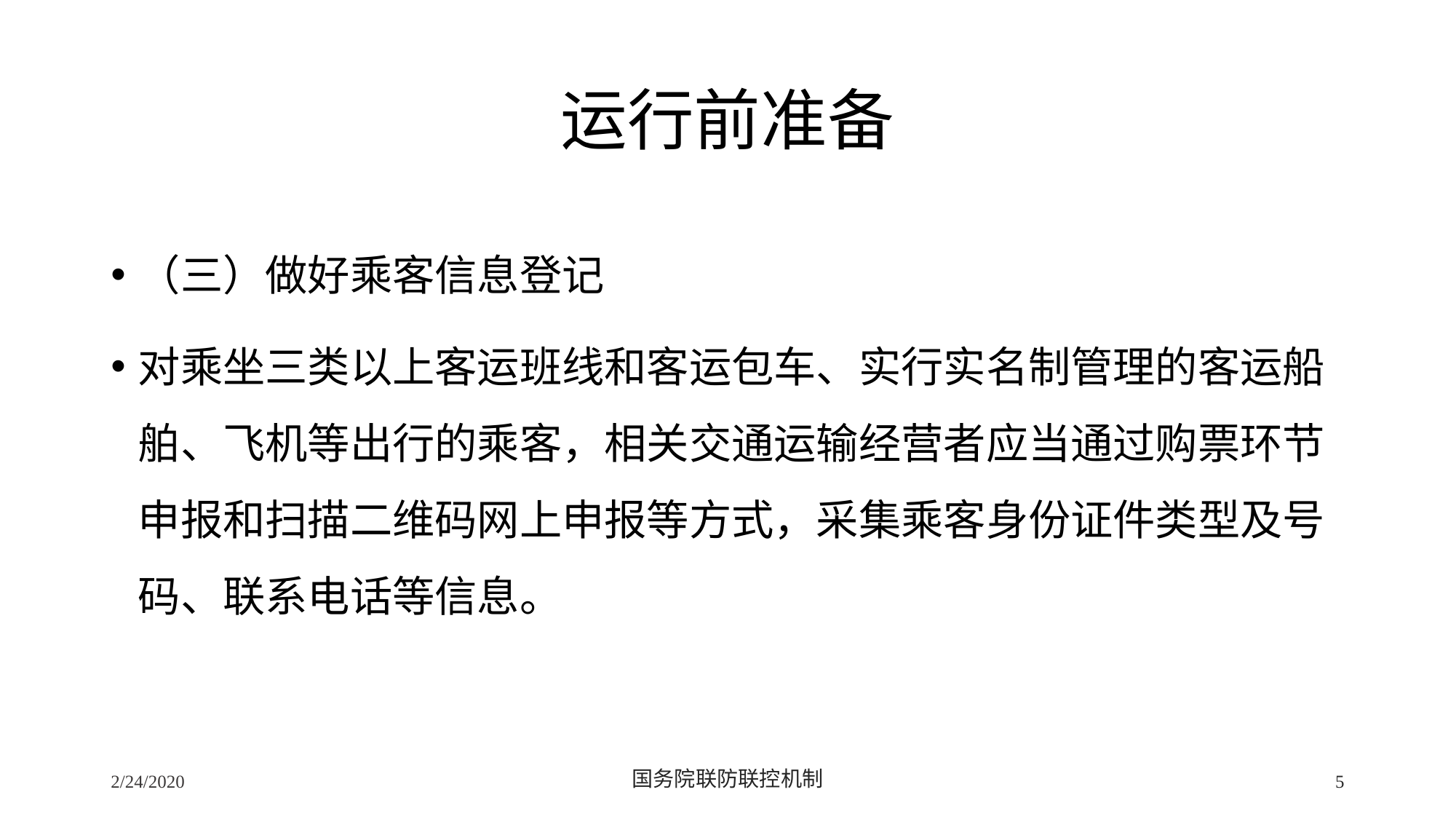

# 运行前准备
（三）做好乘客信息登记
对乘坐三类以上客运班线和客运包车、实行实名制管理的客运船舶、飞机等出行的乘客，相关交通运输经营者应当通过购票环节申报和扫描二维码网上申报等方式，采集乘客身份证件类型及号码、联系电话等信息。
2/24/2020
国务院联防联控机制
5